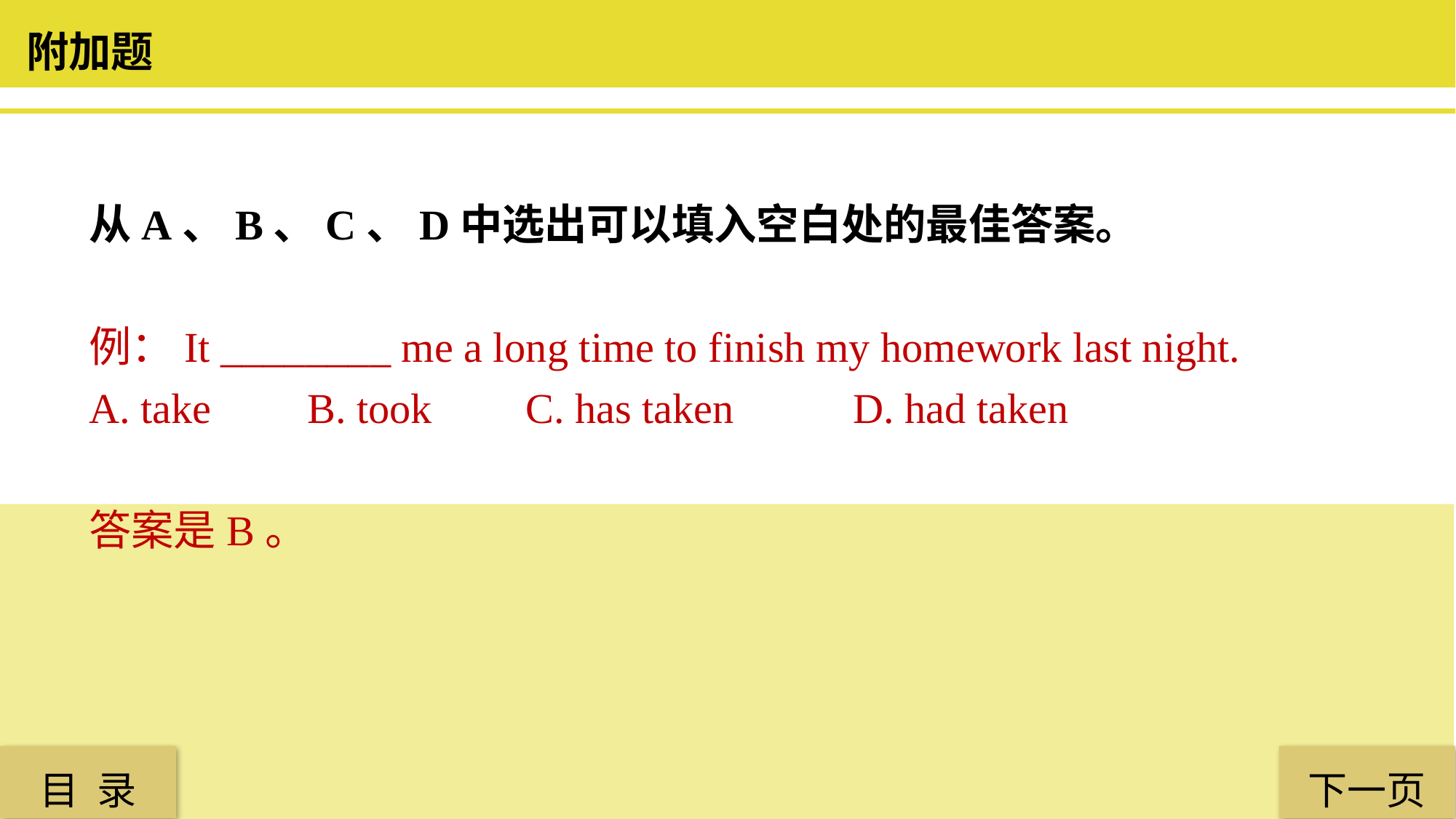

附加题
从A、B、C、D中选出可以填入空白处的最佳答案。

例：It ________ me a long time to finish my homework last night.
A. take 	B. took 	C. has taken 	D. had taken

答案是B。